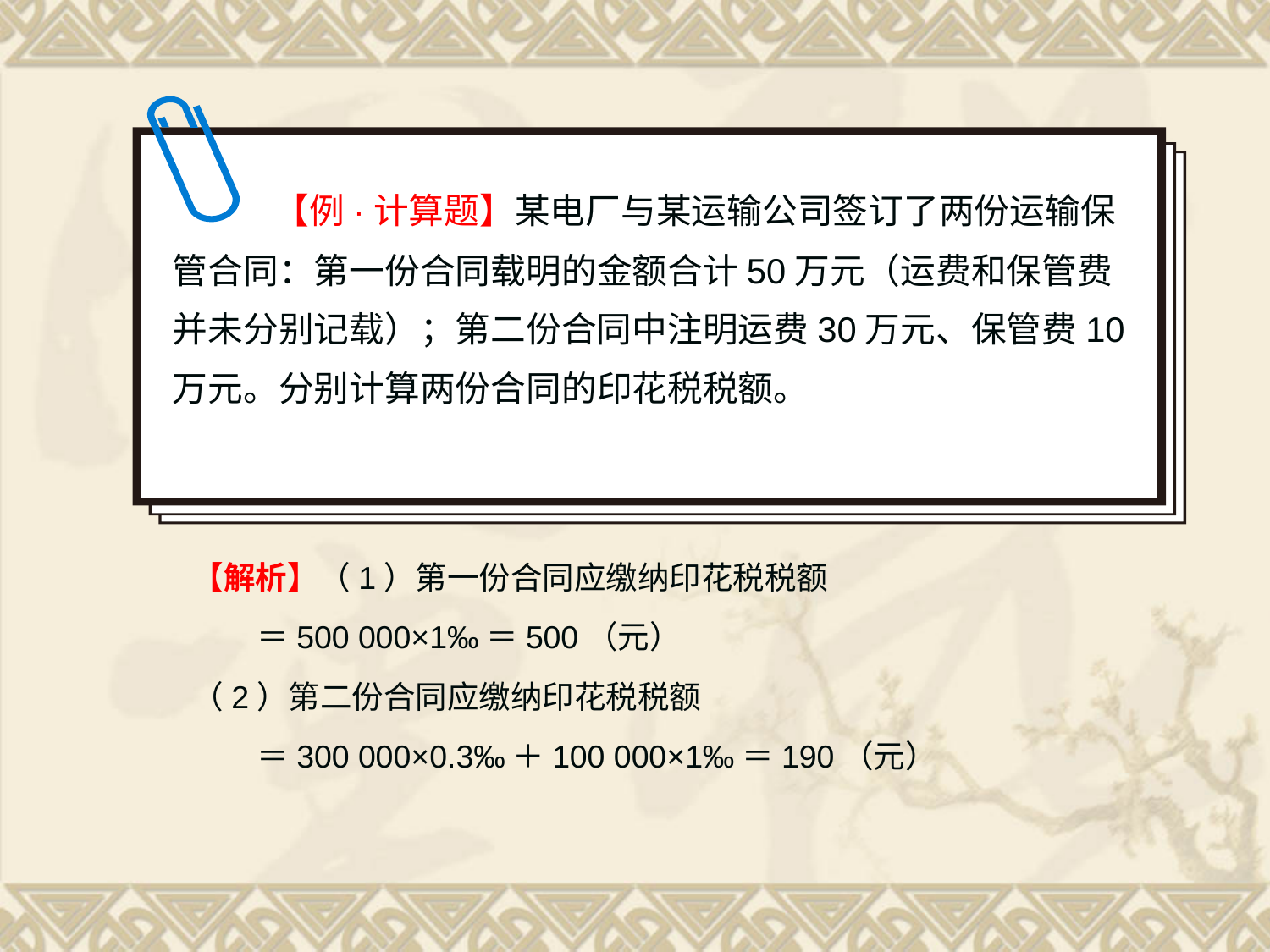

【例·计算题】某电厂与某运输公司签订了两份运输保管合同：第一份合同载明的金额合计50万元（运费和保管费并未分别记载）；第二份合同中注明运费30万元、保管费10万元。分别计算两份合同的印花税税额。
【解析】（1）第一份合同应缴纳印花税税额
        ＝500 000×1‰＝500（元）
（2）第二份合同应缴纳印花税税额
        ＝300 000×0.3‰＋100 000×1‰＝190（元）